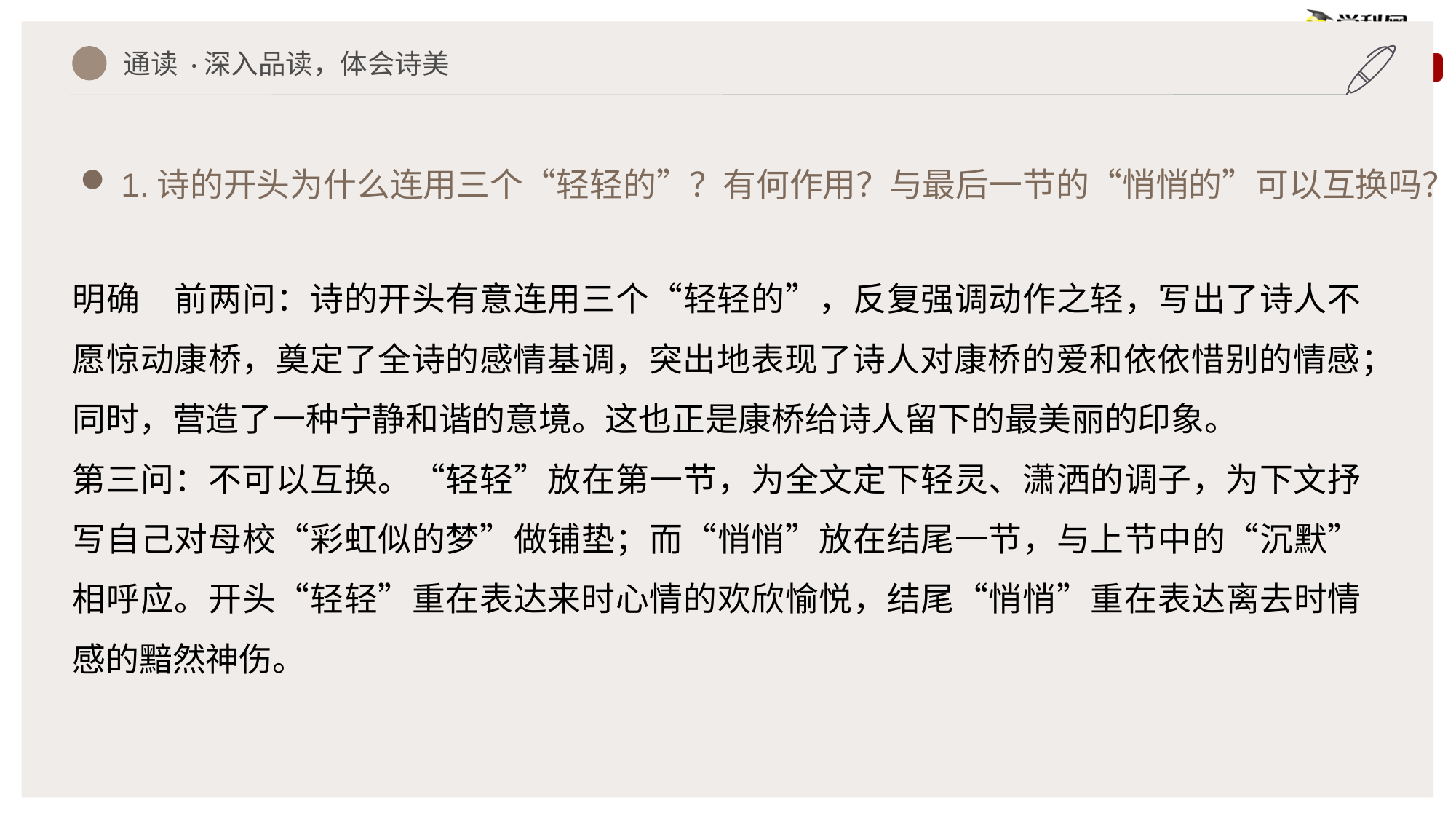

通读 ·深入品读，体会诗美

1.诗的开头为什么连用三个“轻轻的”？有何作用？与最后一节的“悄悄的”可以互换吗？
明确　前两问：诗的开头有意连用三个“轻轻的”，反复强调动作之轻，写出了诗人不愿惊动康桥，奠定了全诗的感情基调，突出地表现了诗人对康桥的爱和依依惜别的情感；同时，营造了一种宁静和谐的意境。这也正是康桥给诗人留下的最美丽的印象。
第三问：不可以互换。“轻轻”放在第一节，为全文定下轻灵、潇洒的调子，为下文抒写自己对母校“彩虹似的梦”做铺垫；而“悄悄”放在结尾一节，与上节中的“沉默”相呼应。开头“轻轻”重在表达来时心情的欢欣愉悦，结尾“悄悄”重在表达离去时情感的黯然神伤。